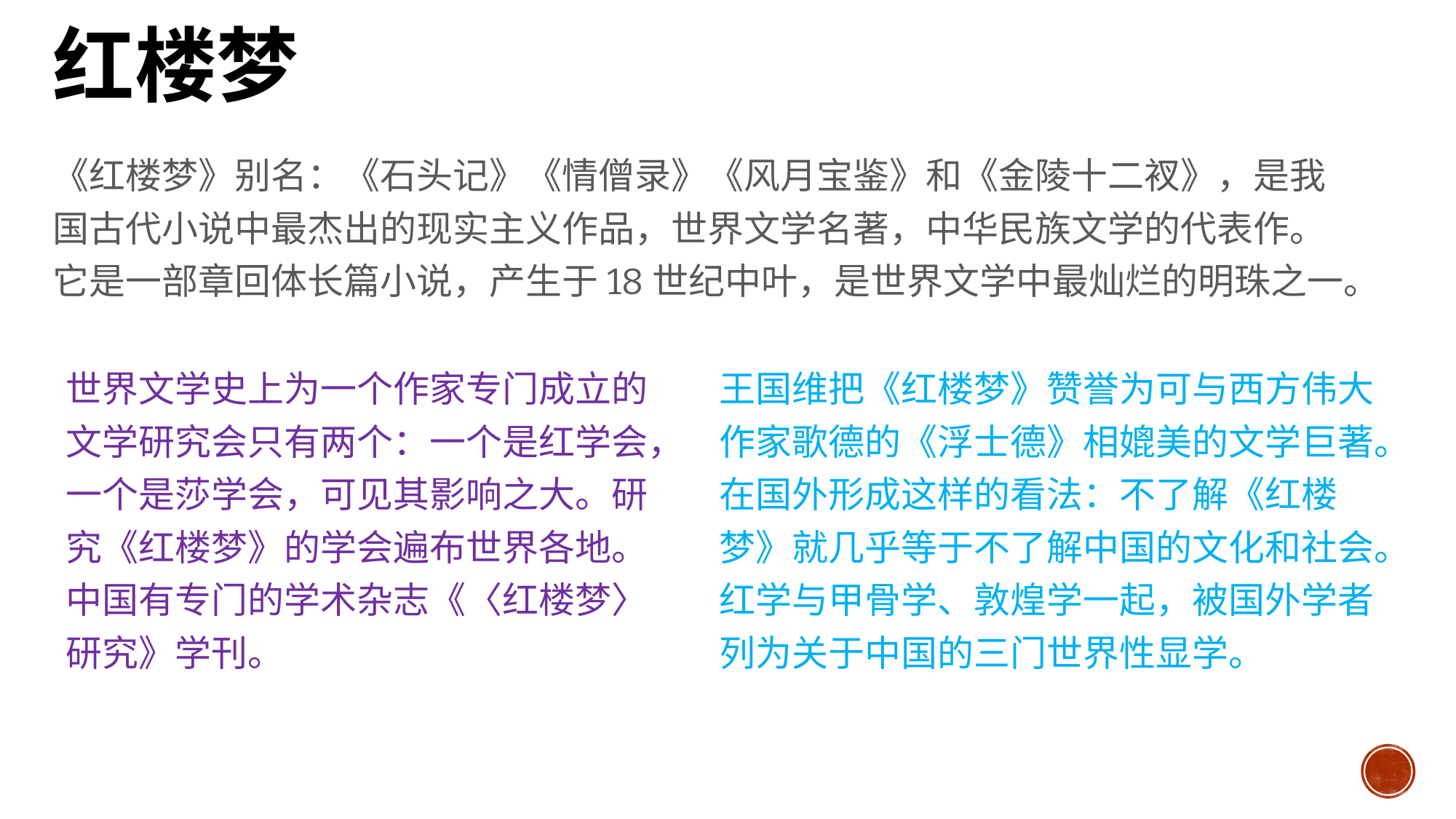

红楼梦
《红楼梦》别名：《石头记》《情僧录》《风月宝鉴》和《金陵十二衩》，是我国古代小说中最杰出的现实主义作品，世界文学名著，中华民族文学的代表作。它是一部章回体长篇小说，产生于18世纪中叶，是世界文学中最灿烂的明珠之一。
王国维把《红楼梦》赞誉为可与西方伟大作家歌德的《浮士德》相媲美的文学巨著。在国外形成这样的看法：不了解《红楼梦》就几乎等于不了解中国的文化和社会。红学与甲骨学、敦煌学一起，被国外学者列为关于中国的三门世界性显学。
世界文学史上为一个作家专门成立的文学研究会只有两个：一个是红学会，一个是莎学会，可见其影响之大。研究《红楼梦》的学会遍布世界各地。中国有专门的学术杂志《〈红楼梦〉研究》学刊。